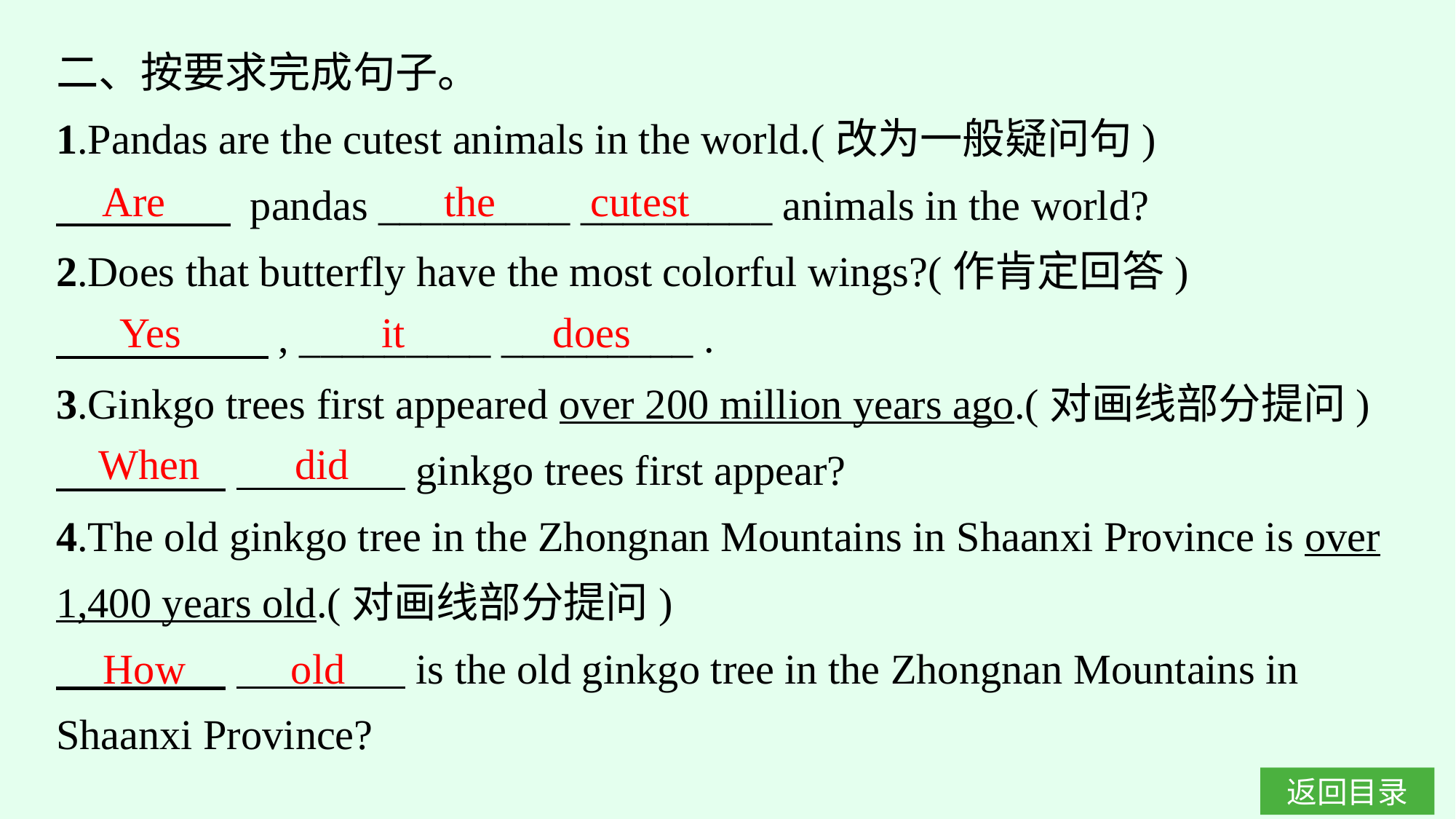

二、按要求完成句子。
1.Pandas are the cutest animals in the world.(改为一般疑问句)
　     　　 pandas _________ _________ animals in the world?
2.Does that butterfly have the most colorful wings?(作肯定回答)
　　         　, _________ _________ .
3.Ginkgo trees first appeared over 200 million years ago.(对画线部分提问)
　　　　 　　　　ginkgo trees first appear?
4.The old ginkgo tree in the Zhongnan Mountains in Shaanxi Province is over 1,400 years old.(对画线部分提问)
　　　　 　　　　is the old ginkgo tree in the Zhongnan Mountains in Shaanxi Province?
Are
the         cutest
Yes                   it              does
When         did
How          old